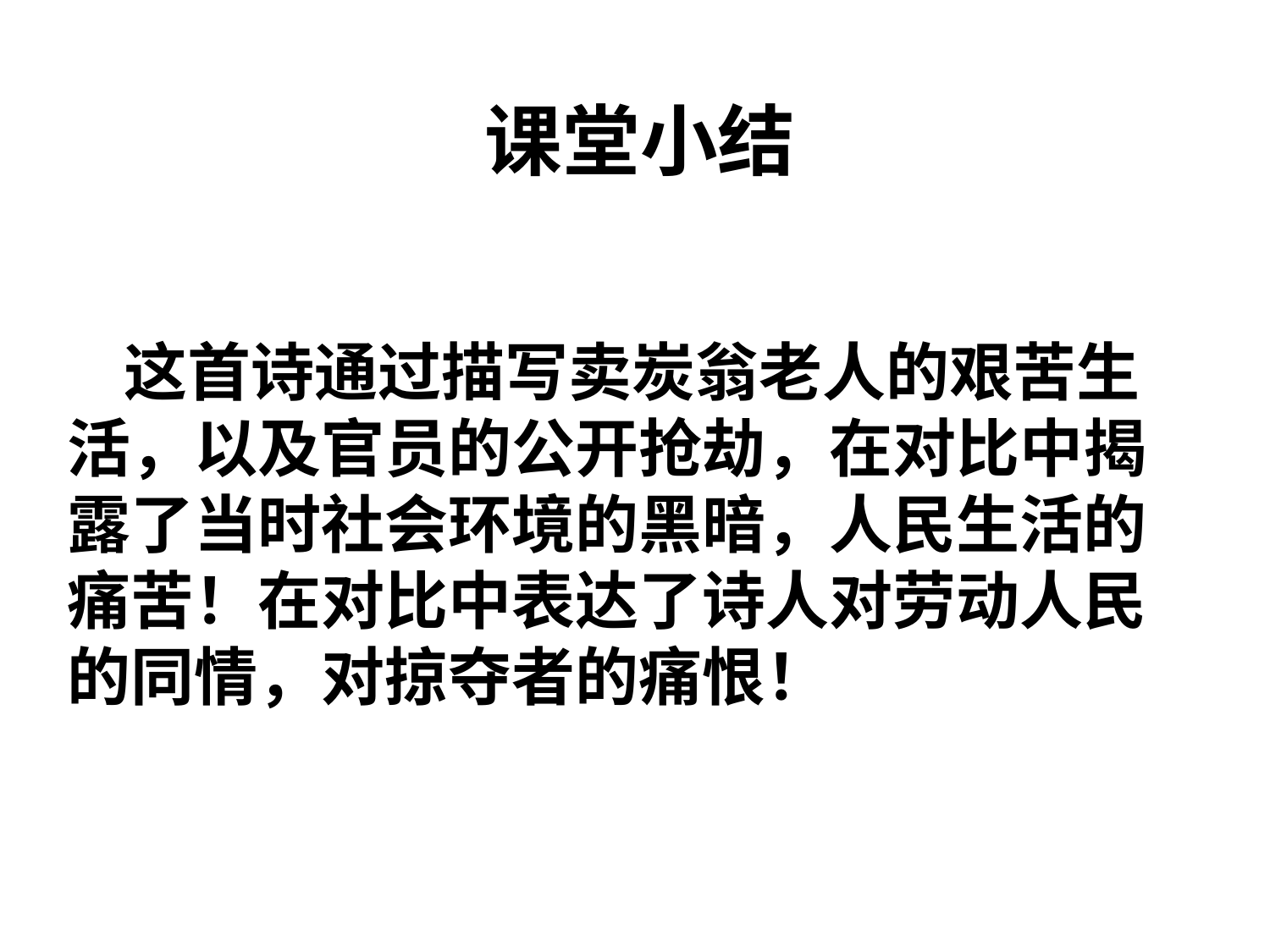

课堂小结
    这首诗通过描写卖炭翁老人的艰苦生活，以及官员的公开抢劫，在对比中揭露了当时社会环境的黑暗，人民生活的痛苦！在对比中表达了诗人对劳动人民的同情，对掠夺者的痛恨！